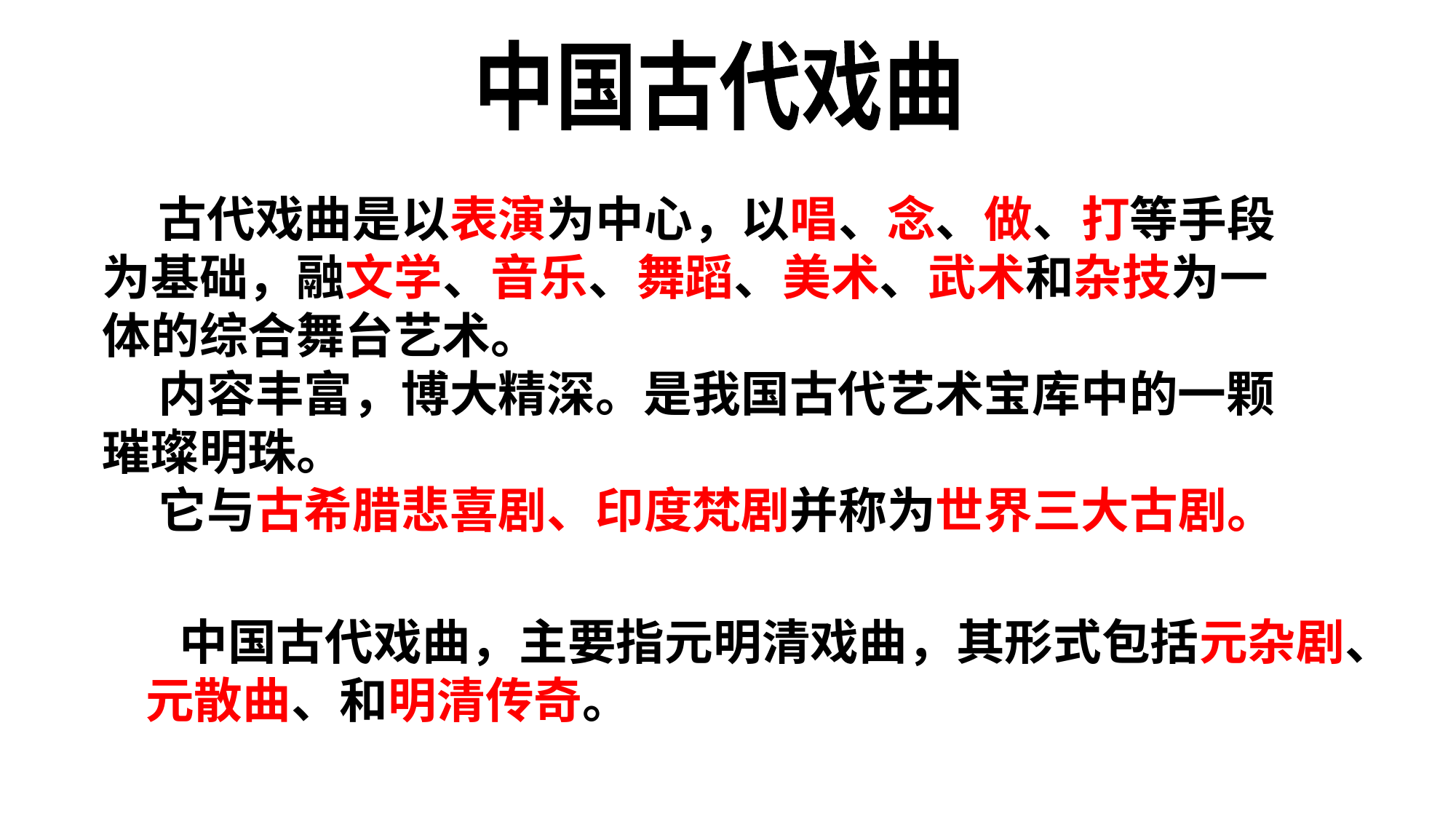

中国古代戏曲
    古代戏曲是以表演为中心，以唱、念、做、打等手段为基础，融文学、音乐、舞蹈、美术、武术和杂技为一体的综合舞台艺术。
    内容丰富，博大精深。是我国古代艺术宝库中的一颗璀璨明珠。
    它与古希腊悲喜剧、印度梵剧并称为世界三大古剧。
  中国古代戏曲，主要指元明清戏曲，其形式包括元杂剧、元散曲、和明清传奇。